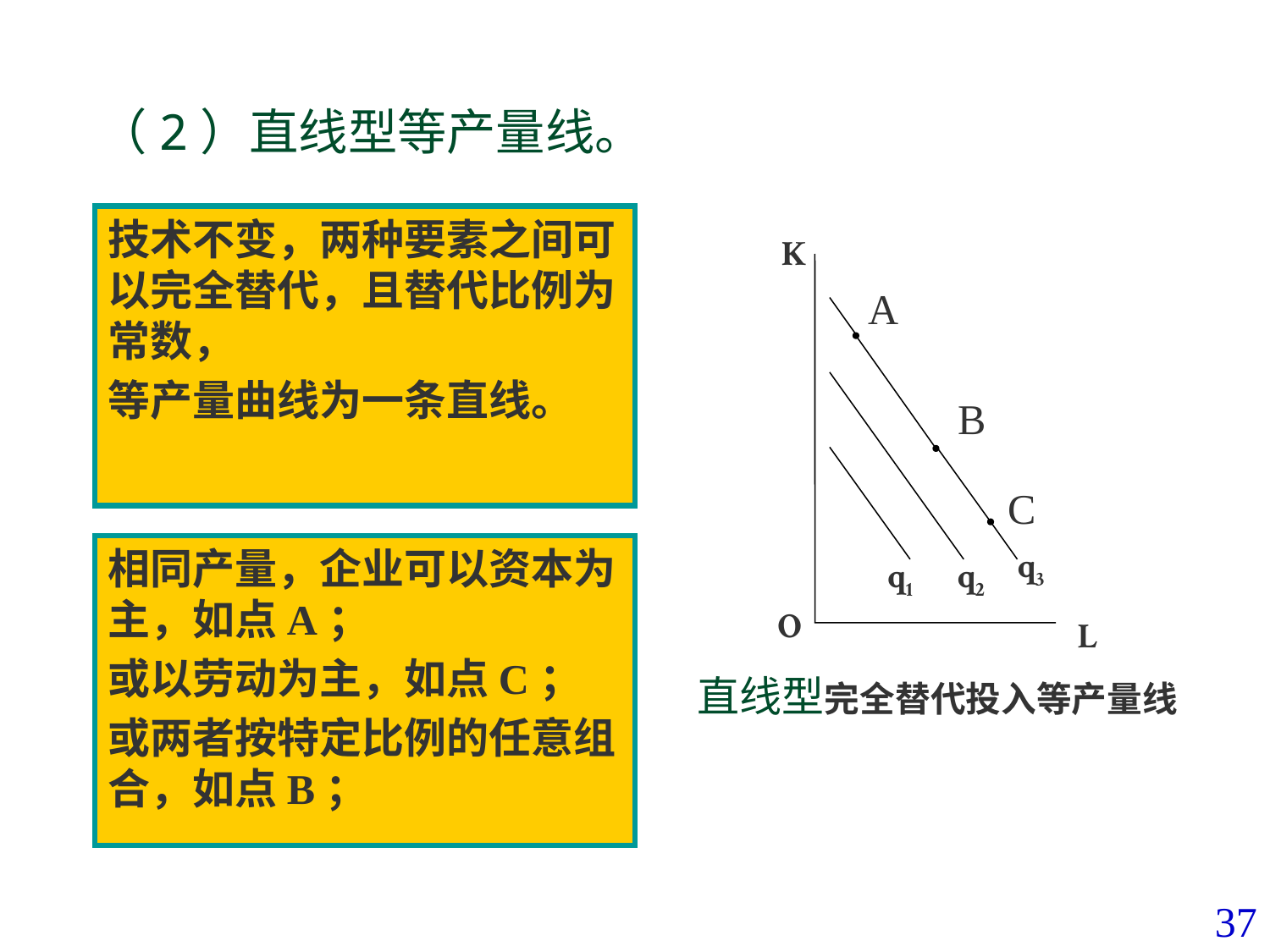

# （2）直线型等产量线。
技术不变，两种要素之间可以完全替代，且替代比例为常数，
等产量曲线为一条直线。
K

A

B

C

相同产量，企业可以资本为主，如点A；
或以劳动为主，如点C；
或两者按特定比例的任意组合，如点B；
q3
q1
q2
O
L

直线型完全替代投入等产量线
37